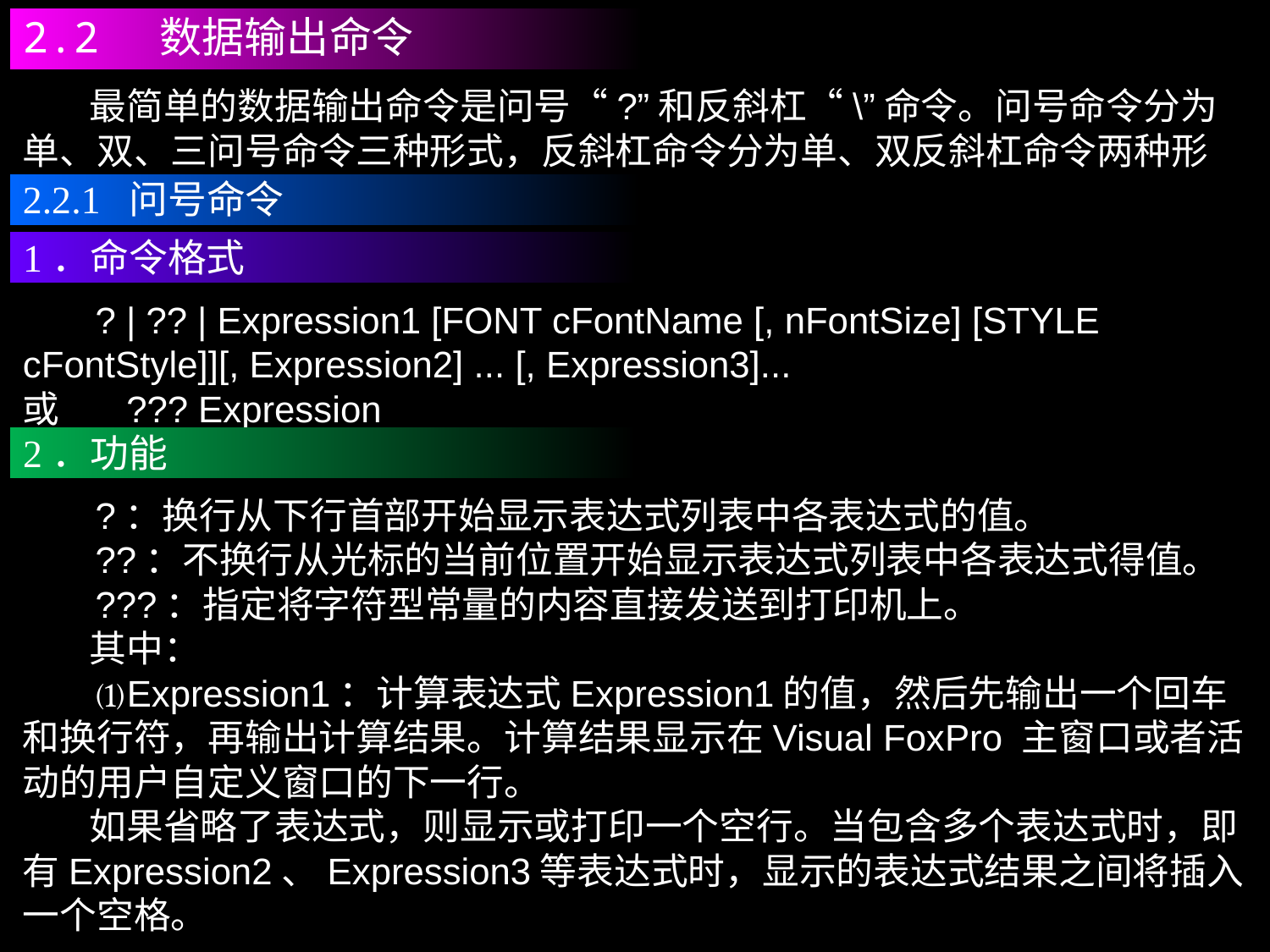

2.2  数据输出命令
       最简单的数据输出命令是问号“?”和反斜杠“\”命令。问号命令分为单、双、三问号命令三种形式，反斜杠命令分为单、双反斜杠命令两种形式。
2.2.1  问号命令
1．命令格式
       ? | ?? | Expression1 [FONT cFontName [, nFontSize] [STYLE cFontStyle]][, Expression2] ... [, Expression3]...
或       ??? Expression
2．功能
       ?：换行从下行首部开始显示表达式列表中各表达式的值。
       ??：不换行从光标的当前位置开始显示表达式列表中各表达式得值。
       ???：指定将字符型常量的内容直接发送到打印机上。
       其中：
       ⑴Expression1：计算表达式Expression1的值，然后先输出一个回车和换行符，再输出计算结果。计算结果显示在Visual FoxPro 主窗口或者活动的用户自定义窗口的下一行。
       如果省略了表达式，则显示或打印一个空行。当包含多个表达式时，即有Expression2、Expression3等表达式时，显示的表达式结果之间将插入一个空格。